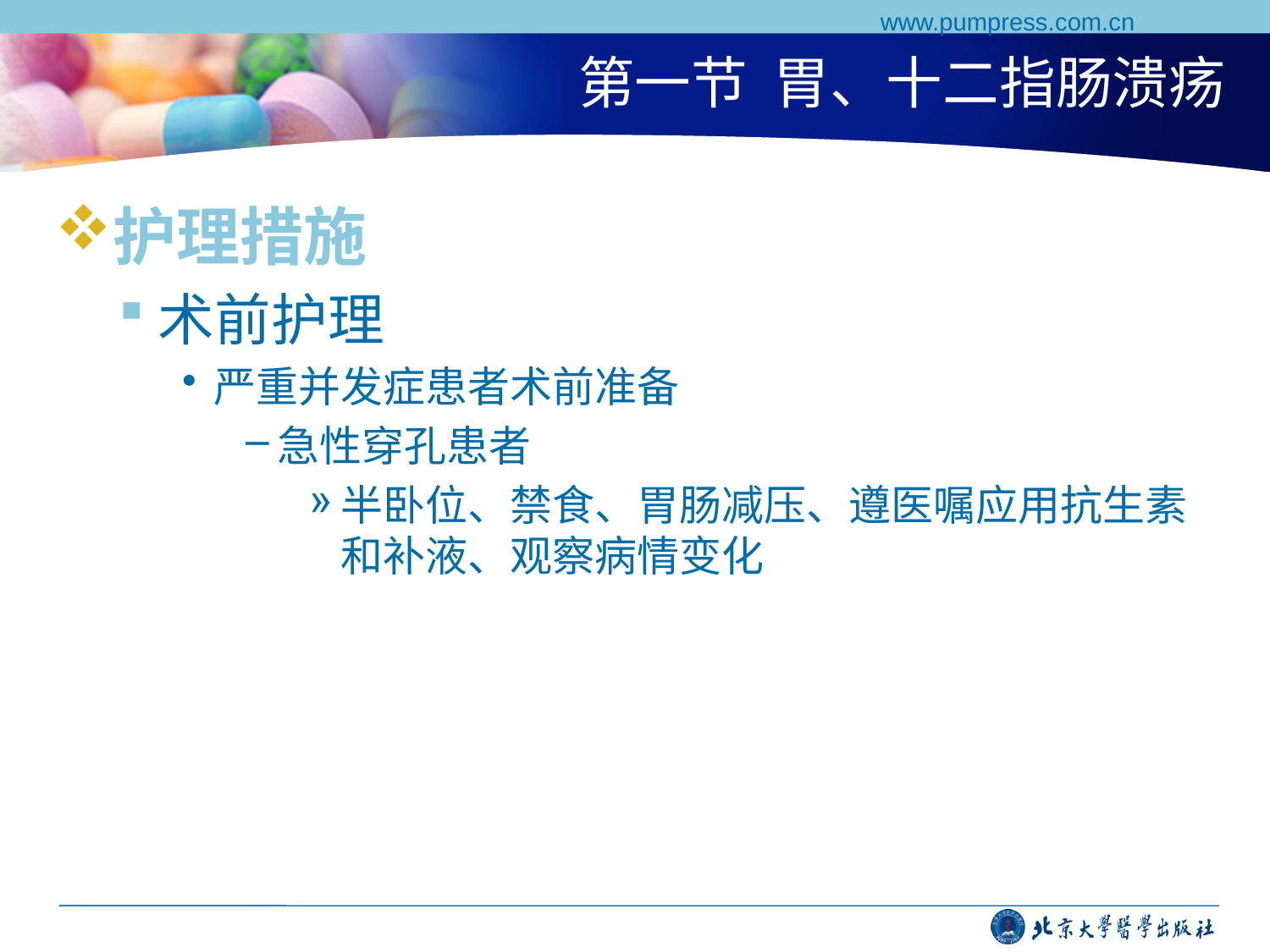

www.pumpress.com.cn
# 第一节  胃、十二指肠溃疡
护理措施
术前护理
严重并发症患者术前准备
急性穿孔患者
半卧位、禁食、胃肠减压、遵医嘱应用抗生素和补液、观察病情变化